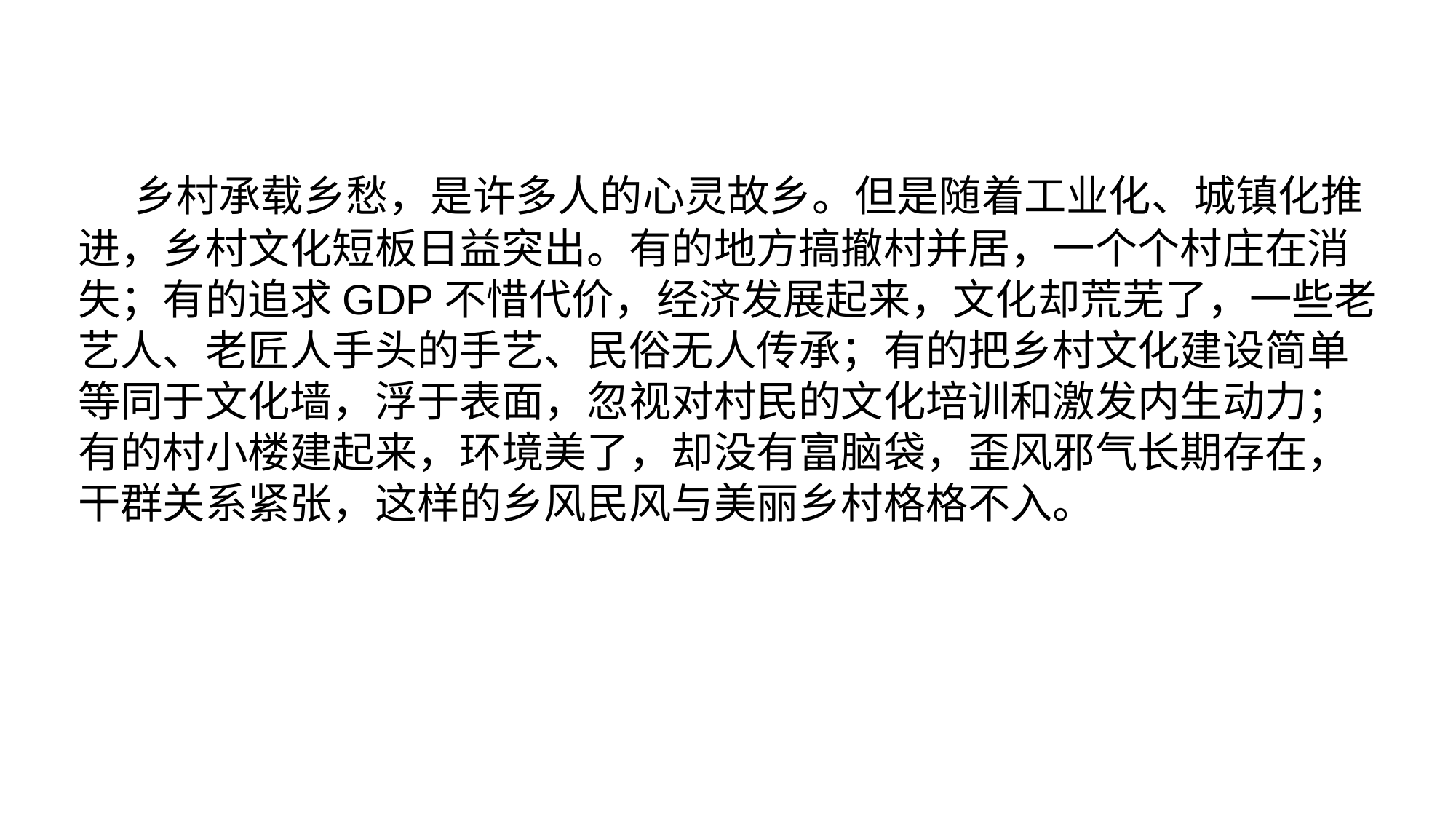

乡村承载乡愁，是许多人的心灵故乡。但是随着工业化、城镇化推进，乡村文化短板日益突出。有的地方搞撤村并居，一个个村庄在消失；有的追求GDP不惜代价，经济发展起来，文化却荒芜了，一些老艺人、老匠人手头的手艺、民俗无人传承；有的把乡村文化建设简单等同于文化墙，浮于表面，忽视对村民的文化培训和激发内生动力；有的村小楼建起来，环境美了，却没有富脑袋，歪风邪气长期存在，干群关系紧张，这样的乡风民风与美丽乡村格格不入。